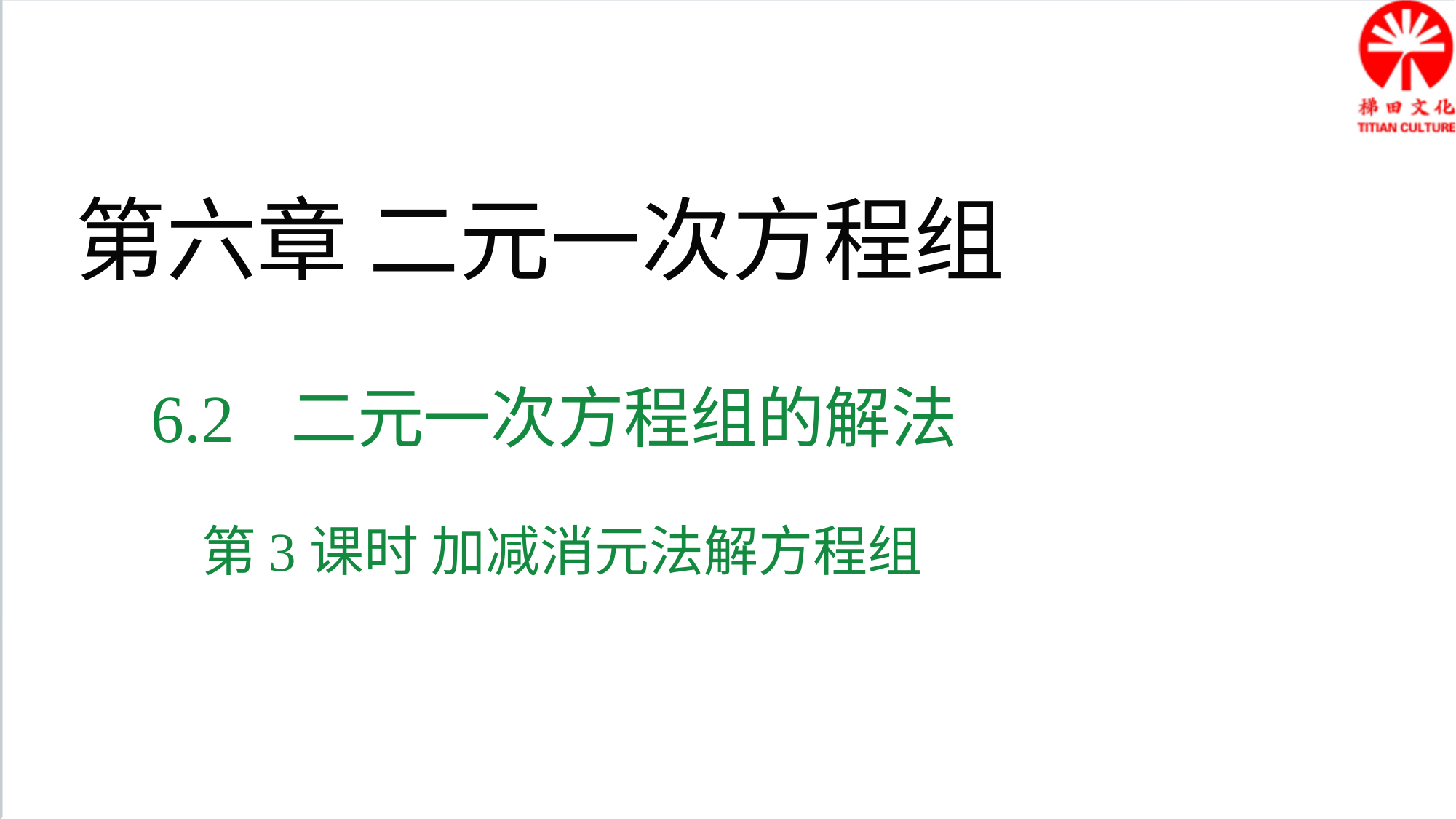

第六章 二元一次方程组
6.2 二元一次方程组的解法
第3课时 加减消元法解方程组